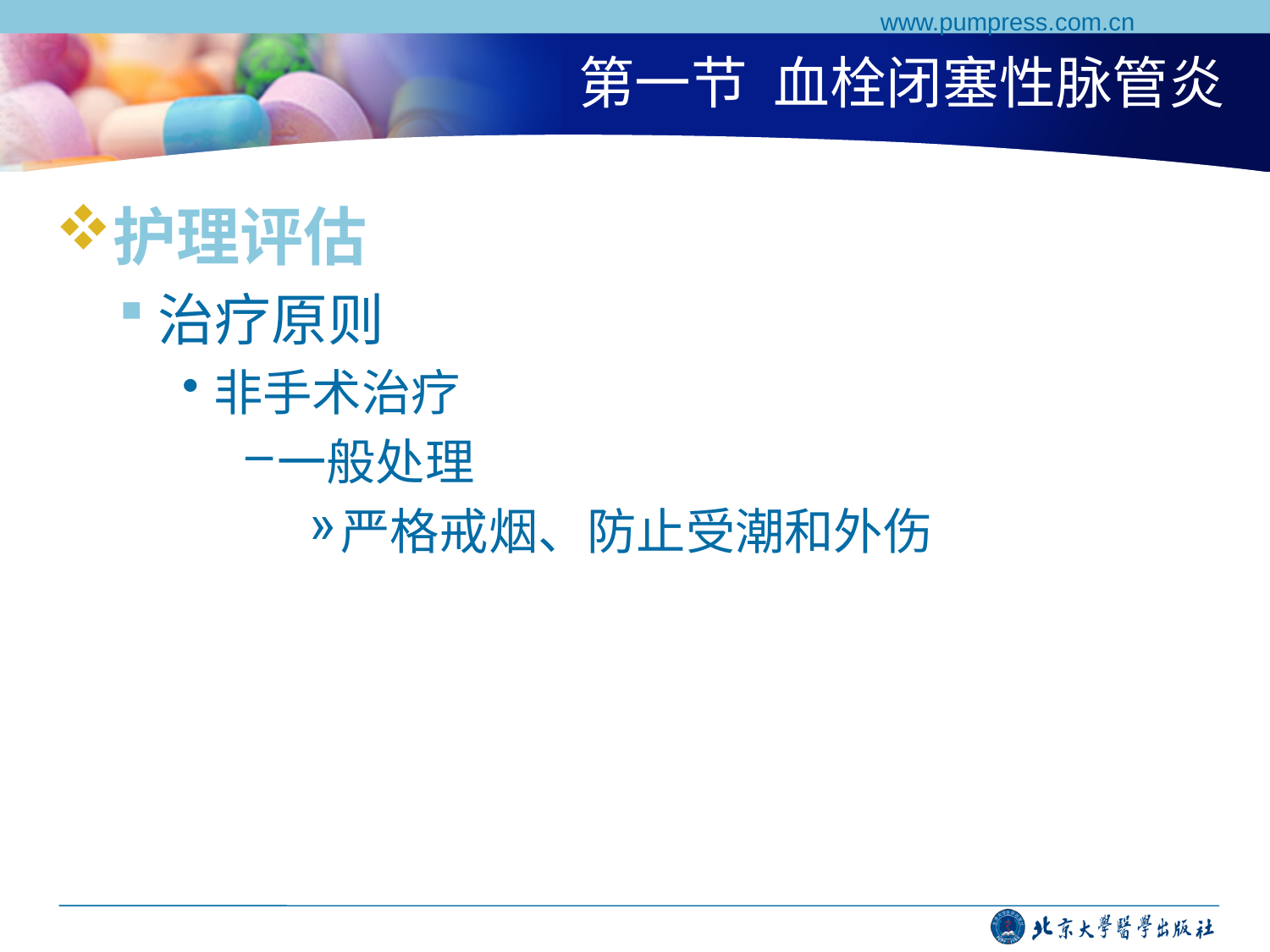

www.pumpress.com.cn
# 第一节  血栓闭塞性脉管炎
护理评估
治疗原则
非手术治疗
一般处理
严格戒烟、防止受潮和外伤